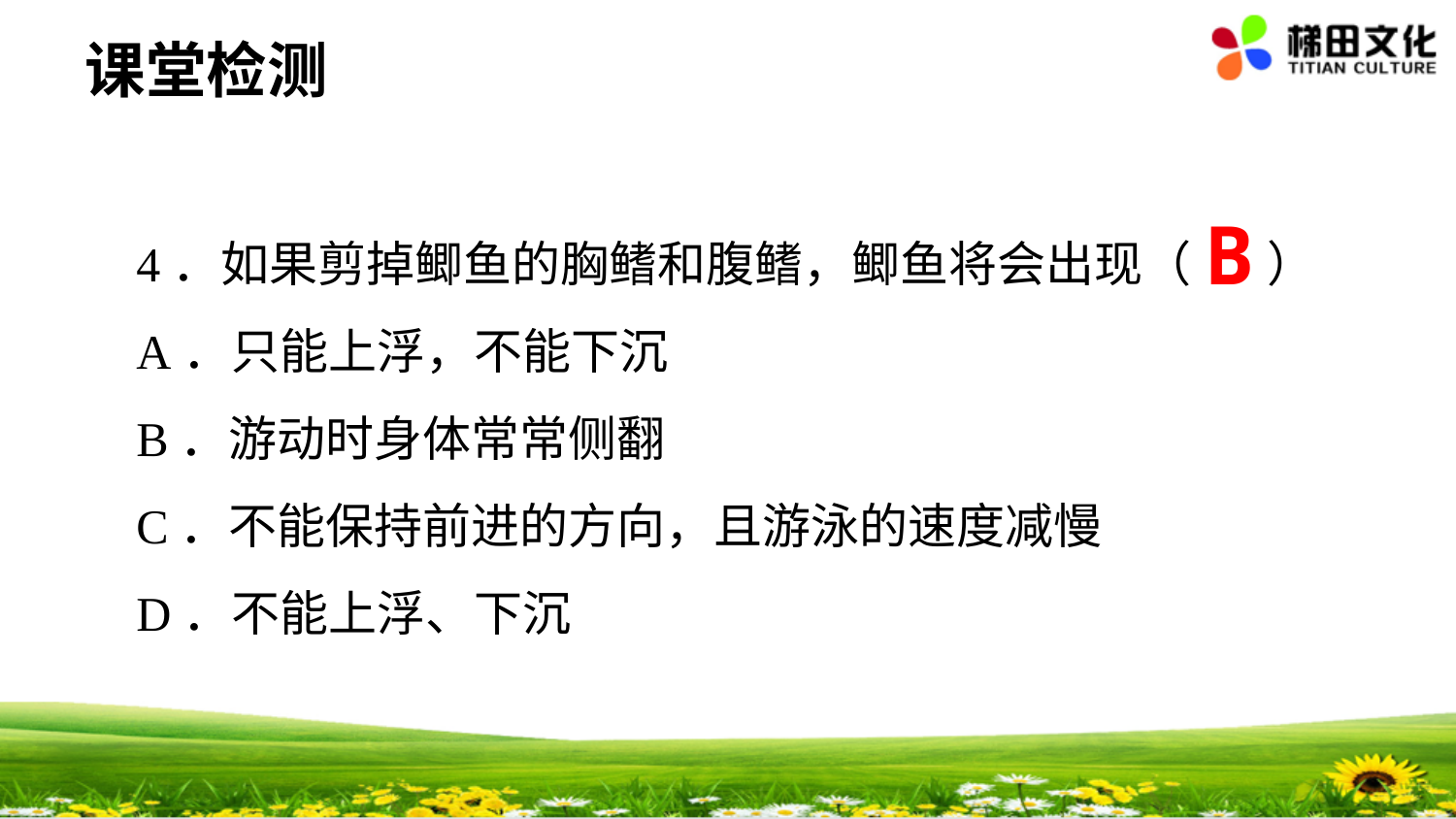

#
课堂检测
B
4．如果剪掉鲫鱼的胸鳍和腹鳍，鲫鱼将会出现（       ）
A．只能上浮，不能下沉
B．游动时身体常常侧翻
C．不能保持前进的方向，且游泳的速度减慢
D．不能上浮、下沉